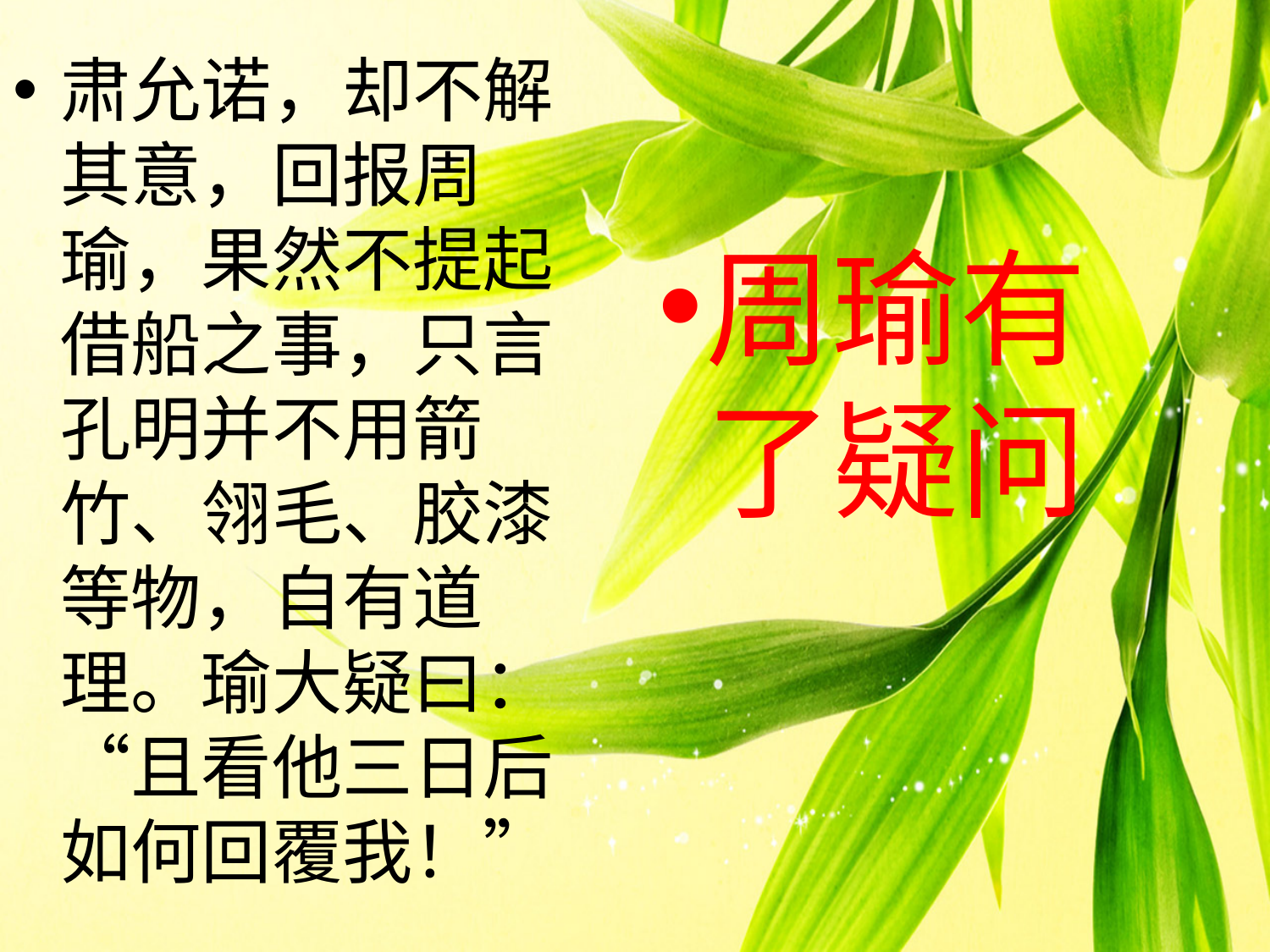

#
肃允诺，却不解其意，回报周瑜，果然不提起借船之事，只言孔明并不用箭竹、翎毛、胶漆等物，自有道理。瑜大疑曰：“且看他三日后如何回覆我！”
周瑜有了疑问